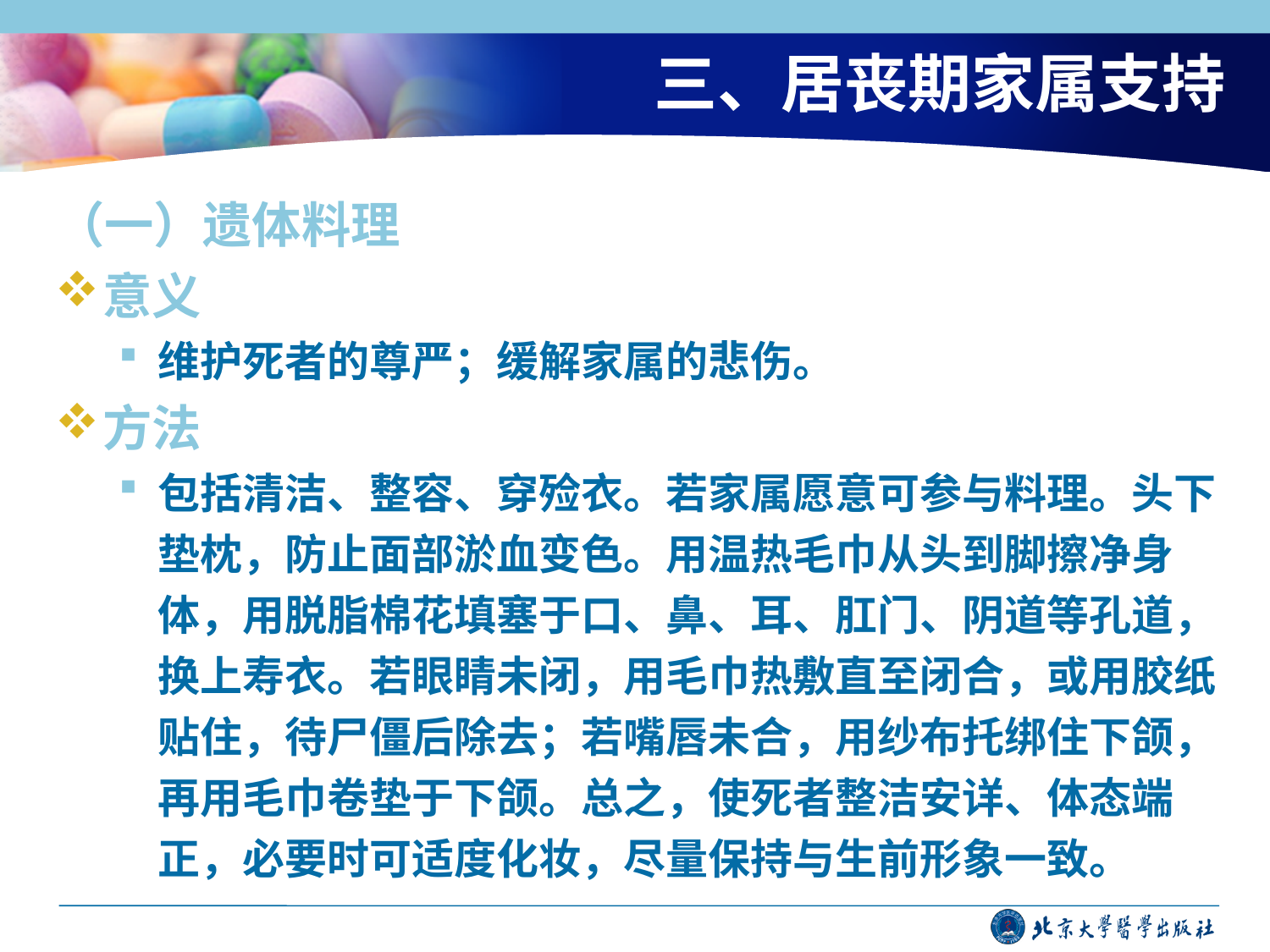

# 三、居丧期家属支持
（一）遗体料理
意义
维护死者的尊严；缓解家属的悲伤。
方法
包括清洁、整容、穿殓衣。若家属愿意可参与料理。头下垫枕，防止面部淤血变色。用温热毛巾从头到脚擦净身体，用脱脂棉花填塞于口、鼻、耳、肛门、阴道等孔道，换上寿衣。若眼睛未闭，用毛巾热敷直至闭合，或用胶纸贴住，待尸僵后除去；若嘴唇未合，用纱布托绑住下颌，再用毛巾卷垫于下颌。总之，使死者整洁安详、体态端正，必要时可适度化妆，尽量保持与生前形象一致。